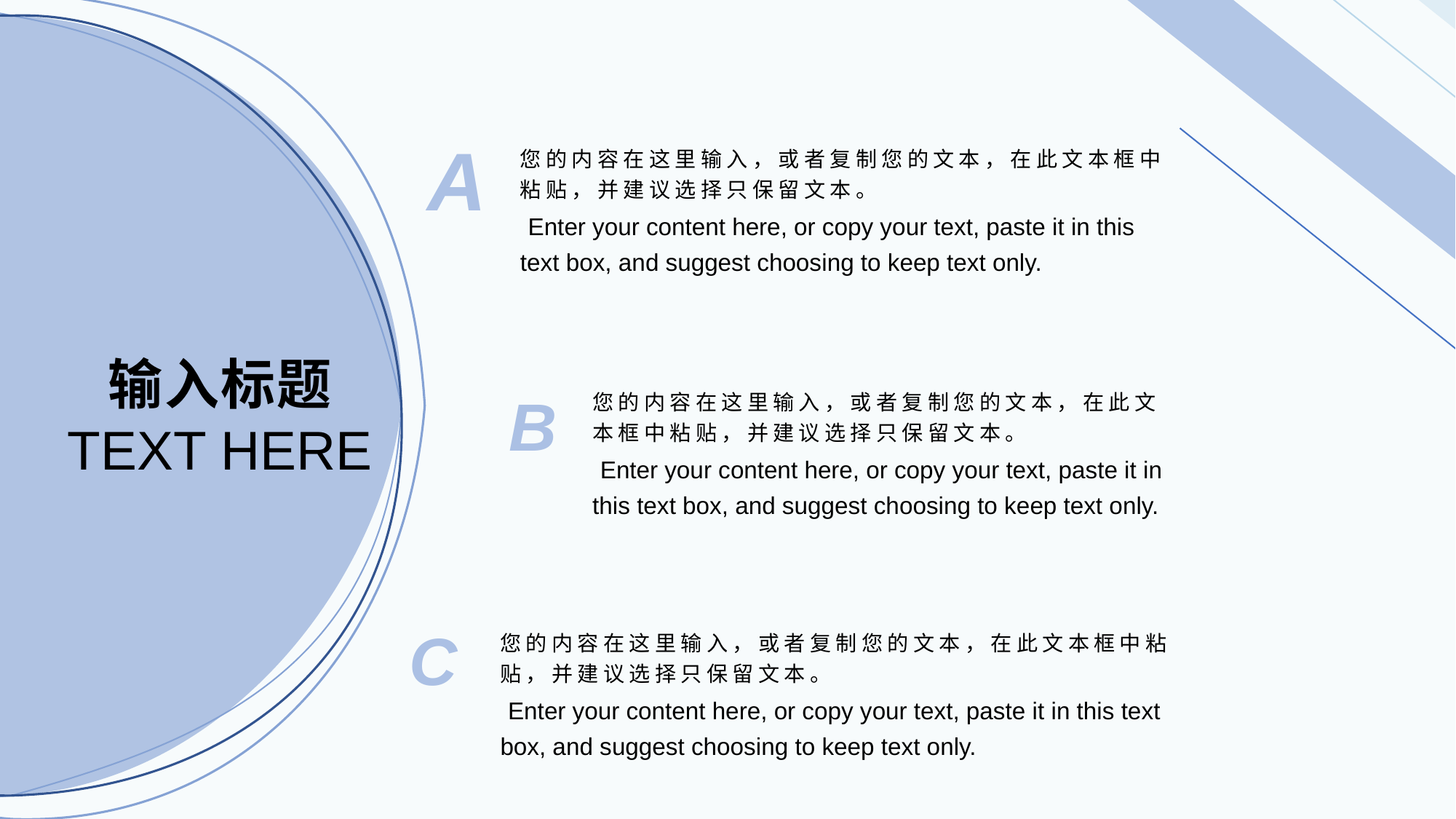

A
您的内容在这里输入，或者复制您的文本，在此文本框中粘贴，并建议选择只保留文本。
 Enter your content here, or copy your text, paste it in this text box, and suggest choosing to keep text only.
输入标题
TEXT HERE
B
您的内容在这里输入，或者复制您的文本，在此文本框中粘贴，并建议选择只保留文本。
 Enter your content here, or copy your text, paste it in this text box, and suggest choosing to keep text only.
C
您的内容在这里输入，或者复制您的文本，在此文本框中粘贴，并建议选择只保留文本。
 Enter your content here, or copy your text, paste it in this text box, and suggest choosing to keep text only.